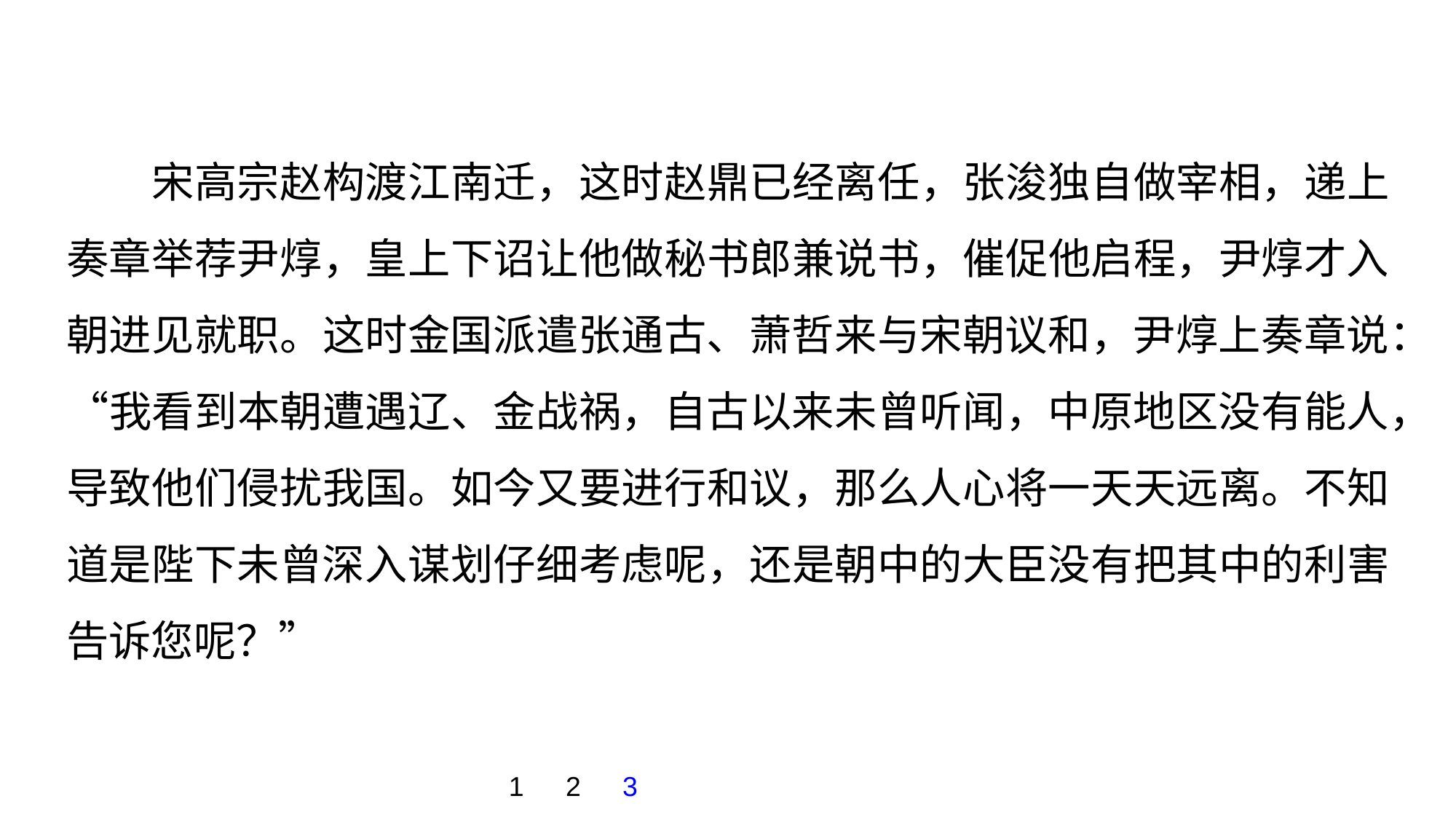

宋高宗赵构渡江南迁，这时赵鼎已经离任，张浚独自做宰相，递上奏章举荐尹焞，皇上下诏让他做秘书郎兼说书，催促他启程，尹焞才入朝进见就职。这时金国派遣张通古、萧哲来与宋朝议和，尹焞上奏章说：“我看到本朝遭遇辽、金战祸，自古以来未曾听闻，中原地区没有能人，导致他们侵扰我国。如今又要进行和议，那么人心将一天天远离。不知道是陛下未曾深入谋划仔细考虑呢，还是朝中的大臣没有把其中的利害告诉您呢？”
1
2
3